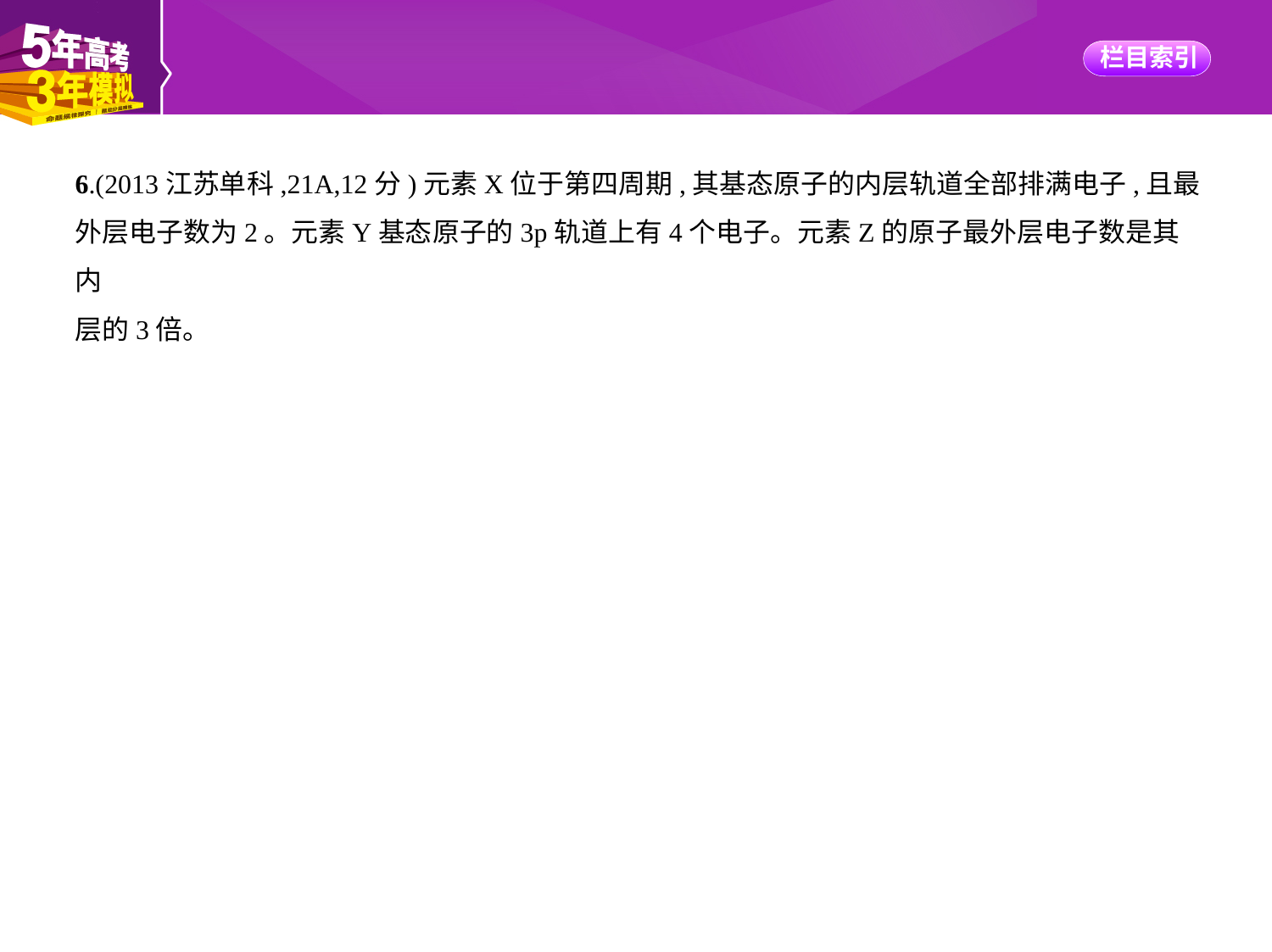

6.(2013江苏单科,21A,12分)元素X位于第四周期,其基态原子的内层轨道全部排满电子,且最
外层电子数为2。元素Y基态原子的3p轨道上有4个电子。元素Z的原子最外层电子数是其内
层的3倍。